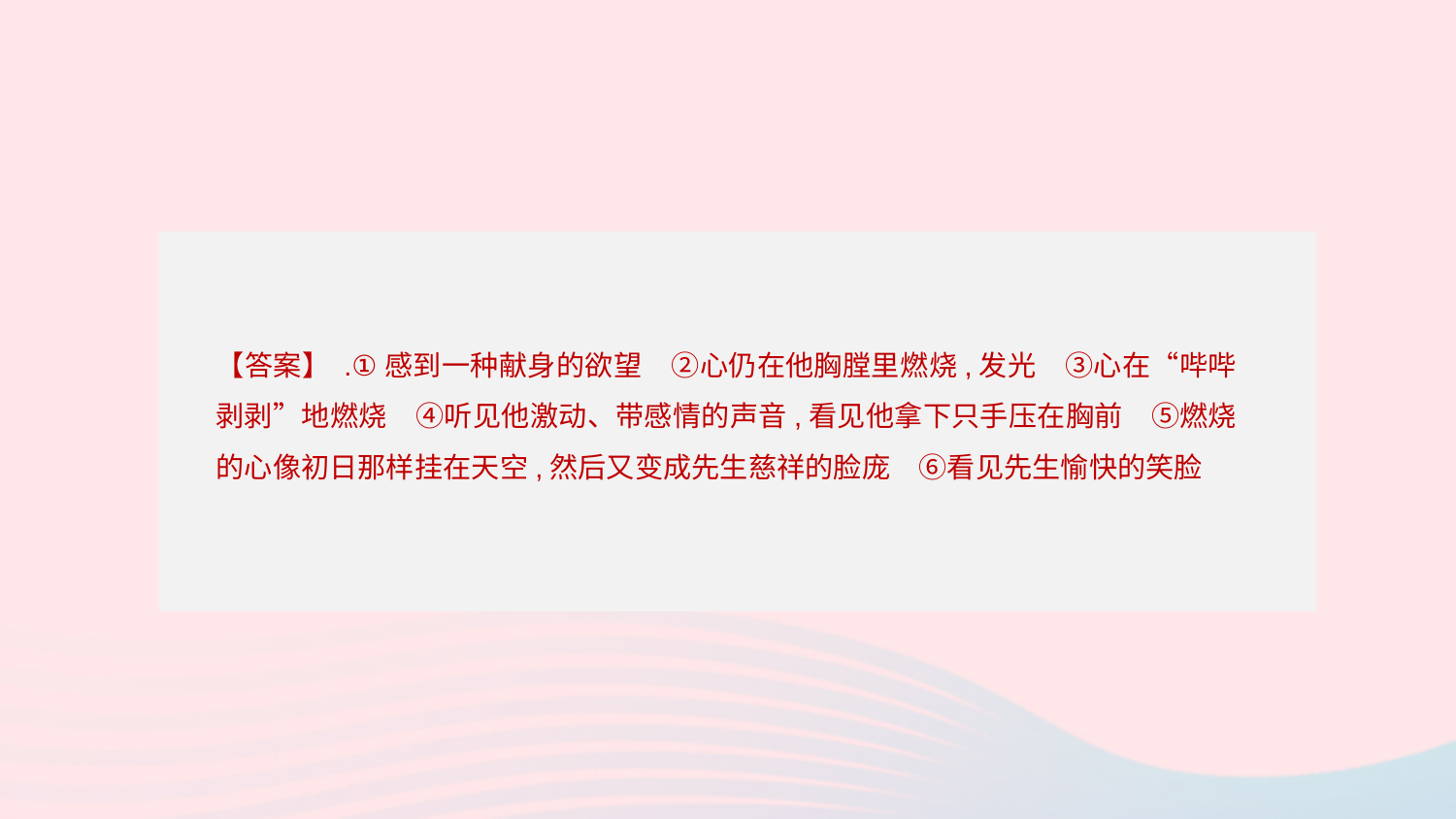

【答案】 .①感到一种献身的欲望　②心仍在他胸膛里燃烧,发光　③心在“哔哔剥剥”地燃烧　④听见他激动、带感情的声音,看见他拿下只手压在胸前　⑤燃烧的心像初日那样挂在天空,然后又变成先生慈祥的脸庞　⑥看见先生愉快的笑脸